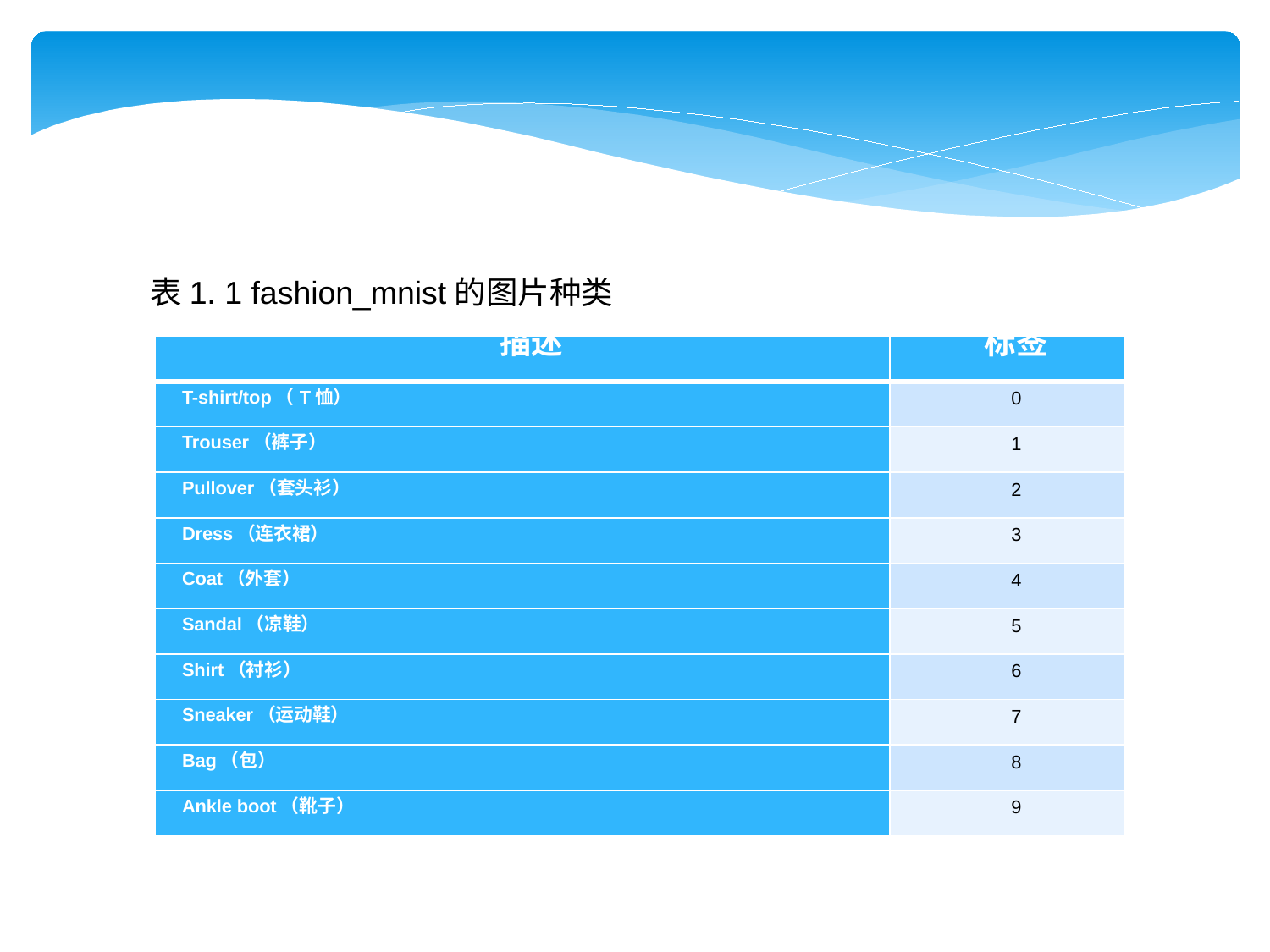

表1. 1 fashion_mnist的图片种类
| 描述 | 标签 |
| --- | --- |
| T-shirt/top（T恤） | 0 |
| Trouser（裤子） | 1 |
| Pullover（套头衫） | 2 |
| Dress（连衣裙） | 3 |
| Coat（外套） | 4 |
| Sandal（凉鞋） | 5 |
| Shirt（衬衫） | 6 |
| Sneaker（运动鞋） | 7 |
| Bag（包） | 8 |
| Ankle boot（靴子） | 9 |